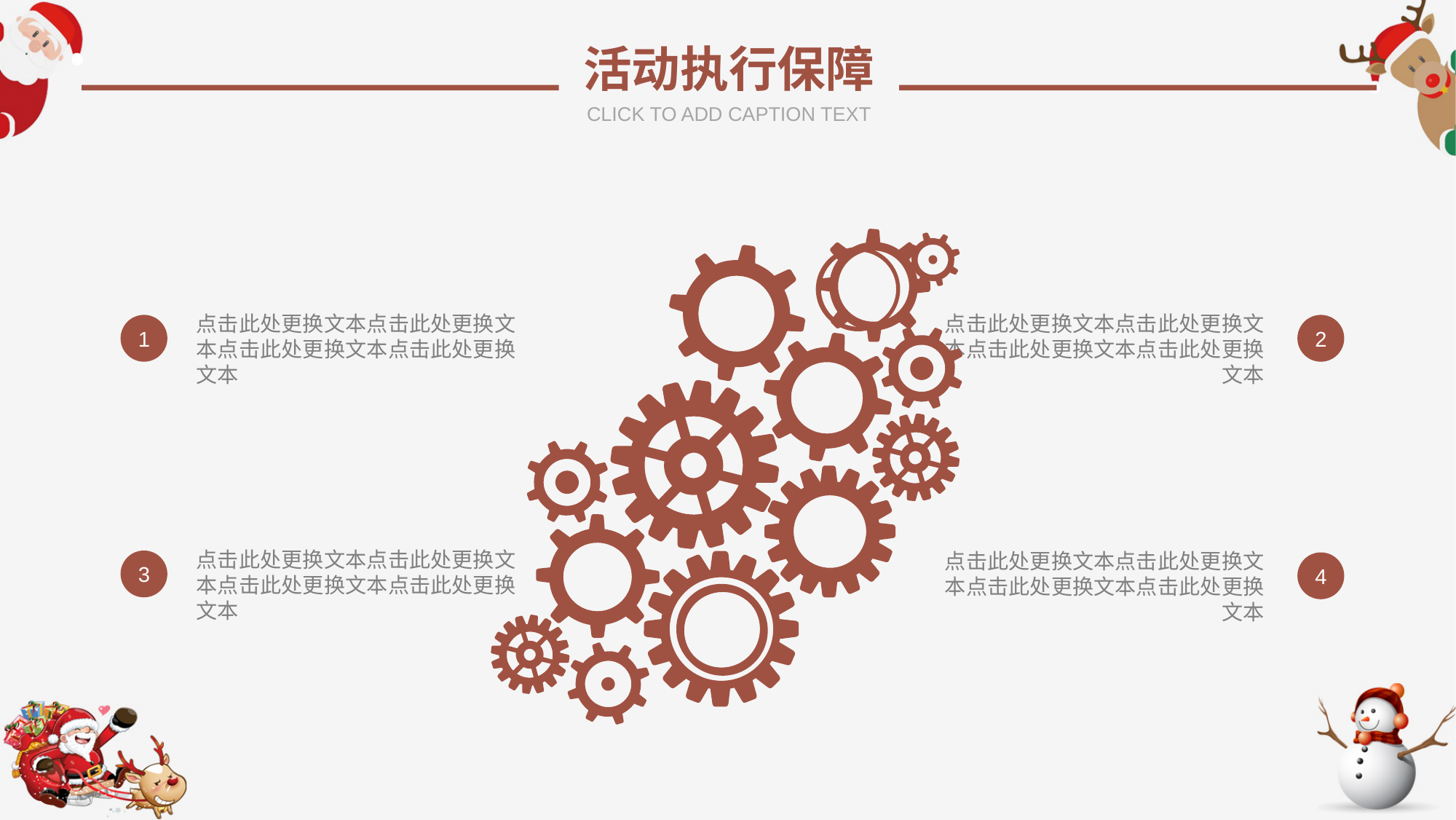

活动执行保障

CLICK TO ADD CAPTION TEXT

点击此处更换文本点击此处更换文本点击此处更换文本点击此处更换文本
点击此处更换文本点击此处更换文本点击此处更换文本点击此处更换文本
1
2

点击此处更换文本点击此处更换文本点击此处更换文本点击此处更换文本
点击此处更换文本点击此处更换文本点击此处更换文本点击此处更换文本
3

4